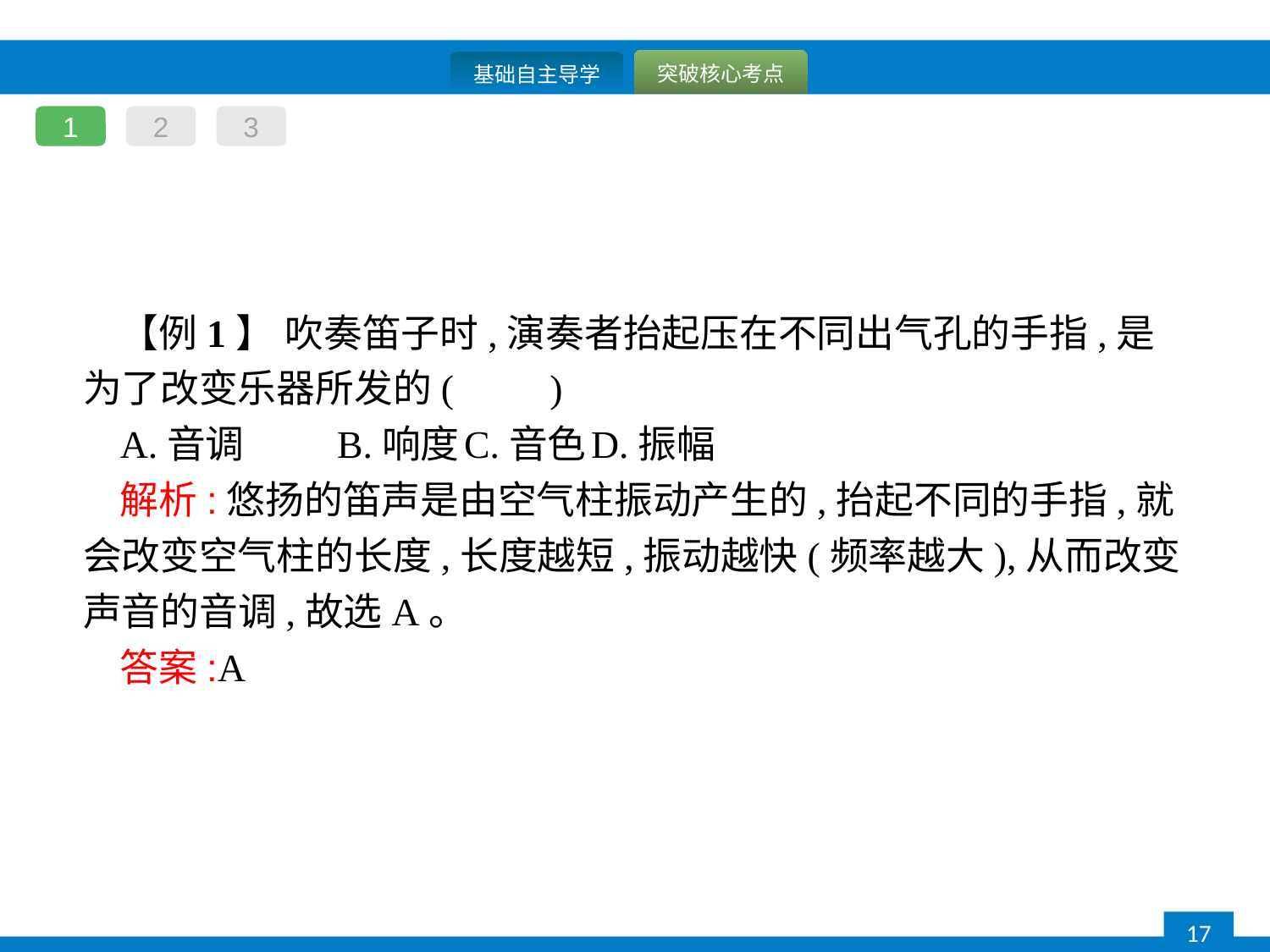

1
2
3
【例1】 吹奏笛子时,演奏者抬起压在不同出气孔的手指,是为了改变乐器所发的(　　)
A.音调	B.响度	C.音色	D.振幅
解析:悠扬的笛声是由空气柱振动产生的,抬起不同的手指,就会改变空气柱的长度,长度越短,振动越快(频率越大),从而改变声音的音调,故选A。
答案:A